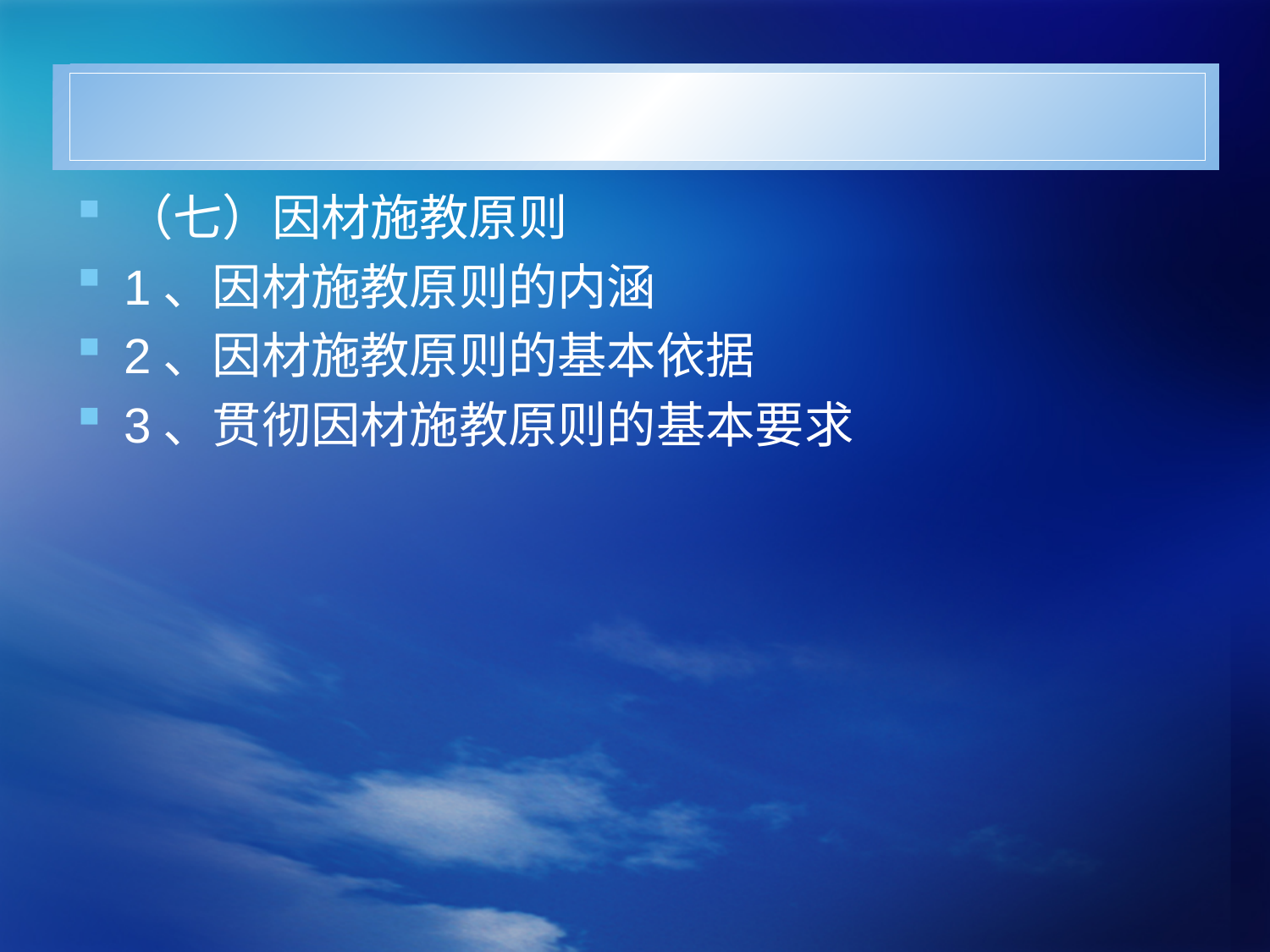

#
（七）因材施教原则
1、因材施教原则的内涵
2、因材施教原则的基本依据
3、贯彻因材施教原则的基本要求